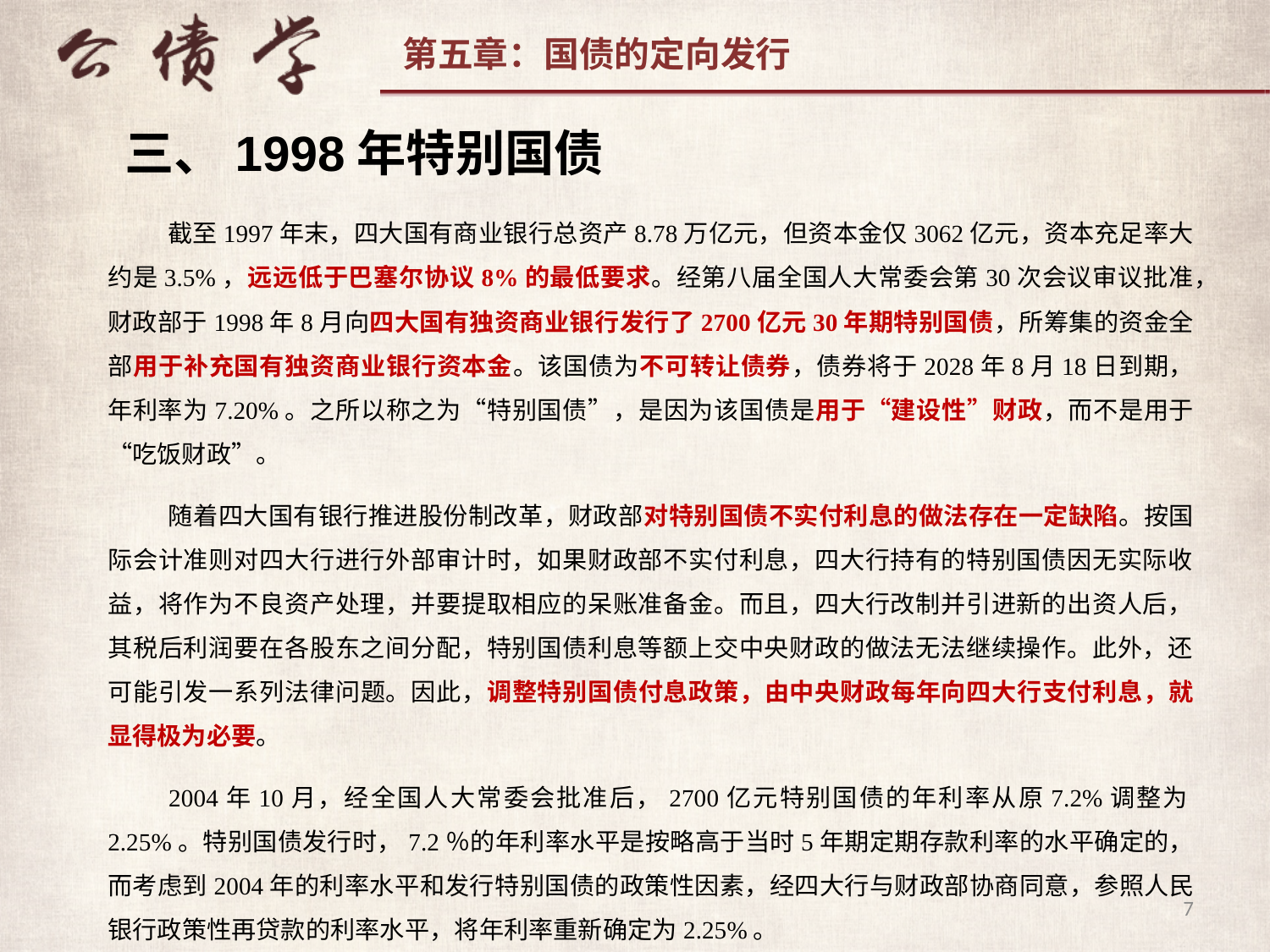

三、1998年特别国债
   截至1997年末，四大国有商业银行总资产8.78万亿元，但资本金仅3062亿元，资本充足率大约是3.5%，远远低于巴塞尔协议8%的最低要求。经第八届全国人大常委会第30次会议审议批准，财政部于1998年8月向四大国有独资商业银行发行了2700亿元30年期特别国债，所筹集的资金全部用于补充国有独资商业银行资本金。该国债为不可转让债券，债券将于2028年8月18日到期，年利率为7.20%。之所以称之为“特别国债”，是因为该国债是用于“建设性”财政，而不是用于“吃饭财政”。
   随着四大国有银行推进股份制改革，财政部对特别国债不实付利息的做法存在一定缺陷。按国际会计准则对四大行进行外部审计时，如果财政部不实付利息，四大行持有的特别国债因无实际收益，将作为不良资产处理，并要提取相应的呆账准备金。而且，四大行改制并引进新的出资人后，其税后利润要在各股东之间分配，特别国债利息等额上交中央财政的做法无法继续操作。此外，还可能引发一系列法律问题。因此，调整特别国债付息政策，由中央财政每年向四大行支付利息，就显得极为必要。
   2004年10月，经全国人大常委会批准后，2700亿元特别国债的年利率从原7.2%调整为2.25%。特别国债发行时，7.2％的年利率水平是按略高于当时5年期定期存款利率的水平确定的，而考虑到2004年的利率水平和发行特别国债的政策性因素，经四大行与财政部协商同意，参照人民银行政策性再贷款的利率水平，将年利率重新确定为2.25%。
7